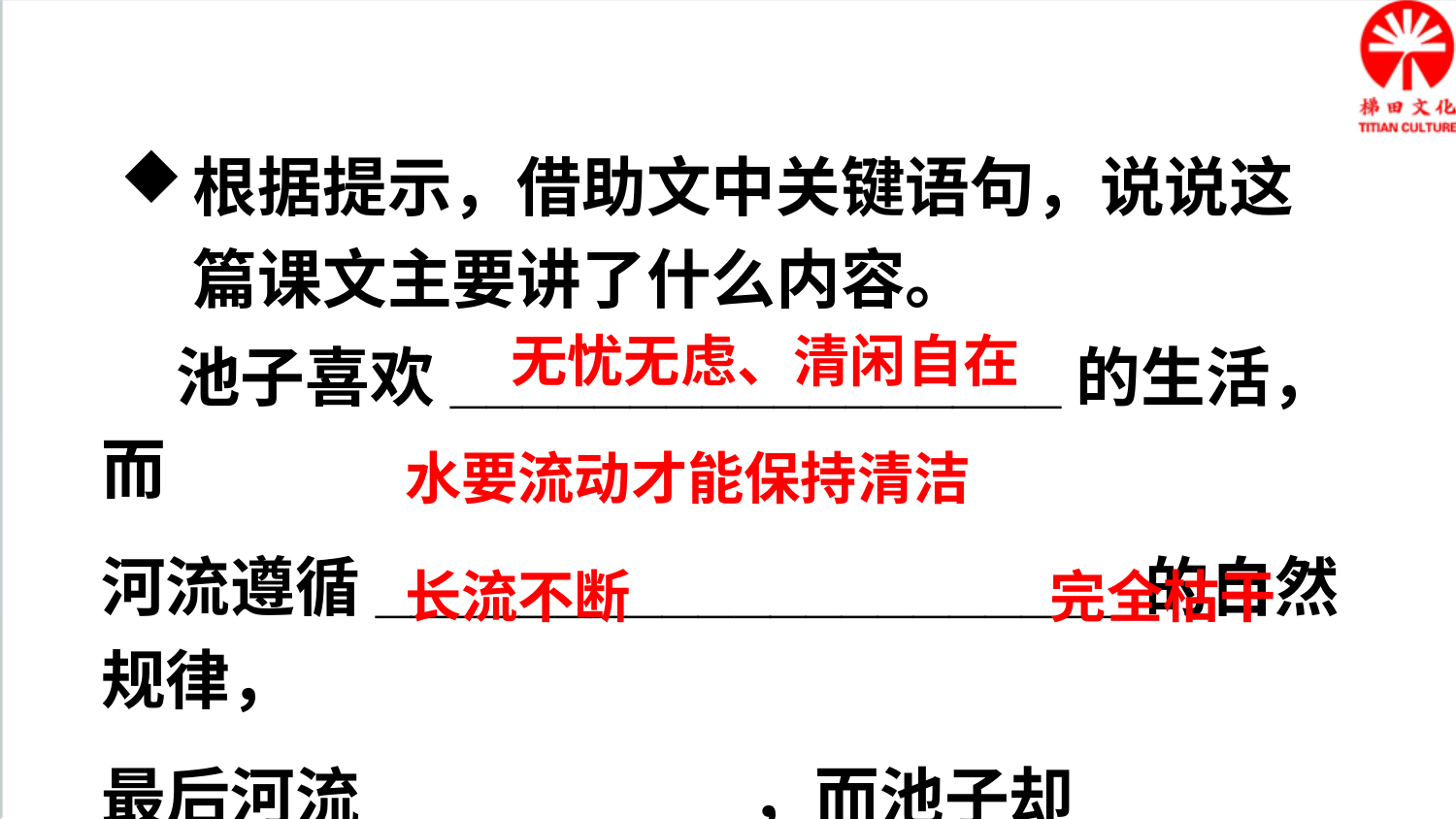

根据提示，借助文中关键语句，说说这篇课文主要讲了什么内容。
    池子喜欢_________________的生活，而
河流遵循_____________________的自然规律，
最后河流__________，而池子却_________。
无忧无虑、清闲自在
水要流动才能保持清洁
长流不断
完全枯干